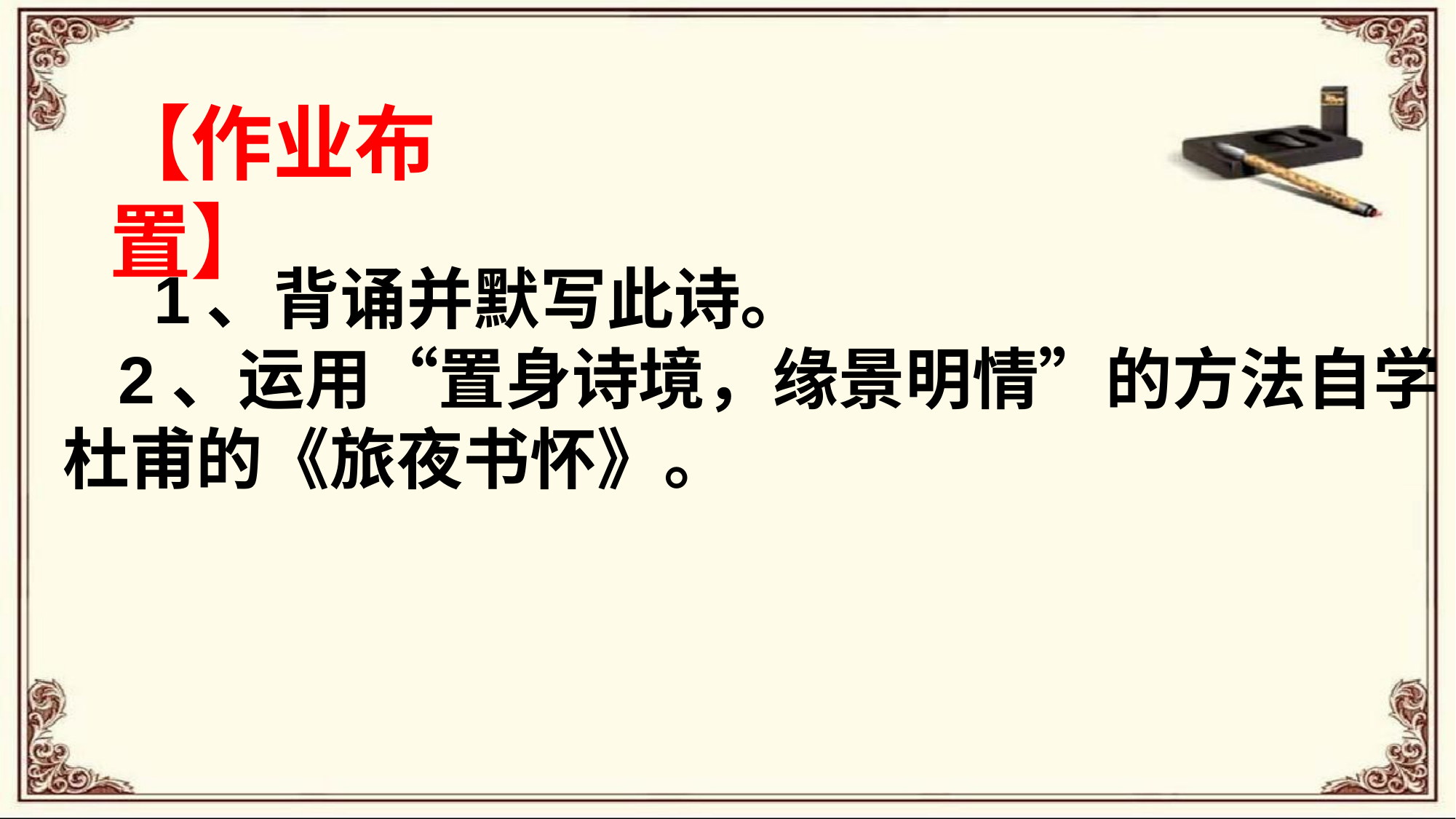

【作业布置】

      1、背诵并默写此诗。
   2、运用“置身诗境，缘景明情”的方法自学杜甫的《旅夜书怀》。